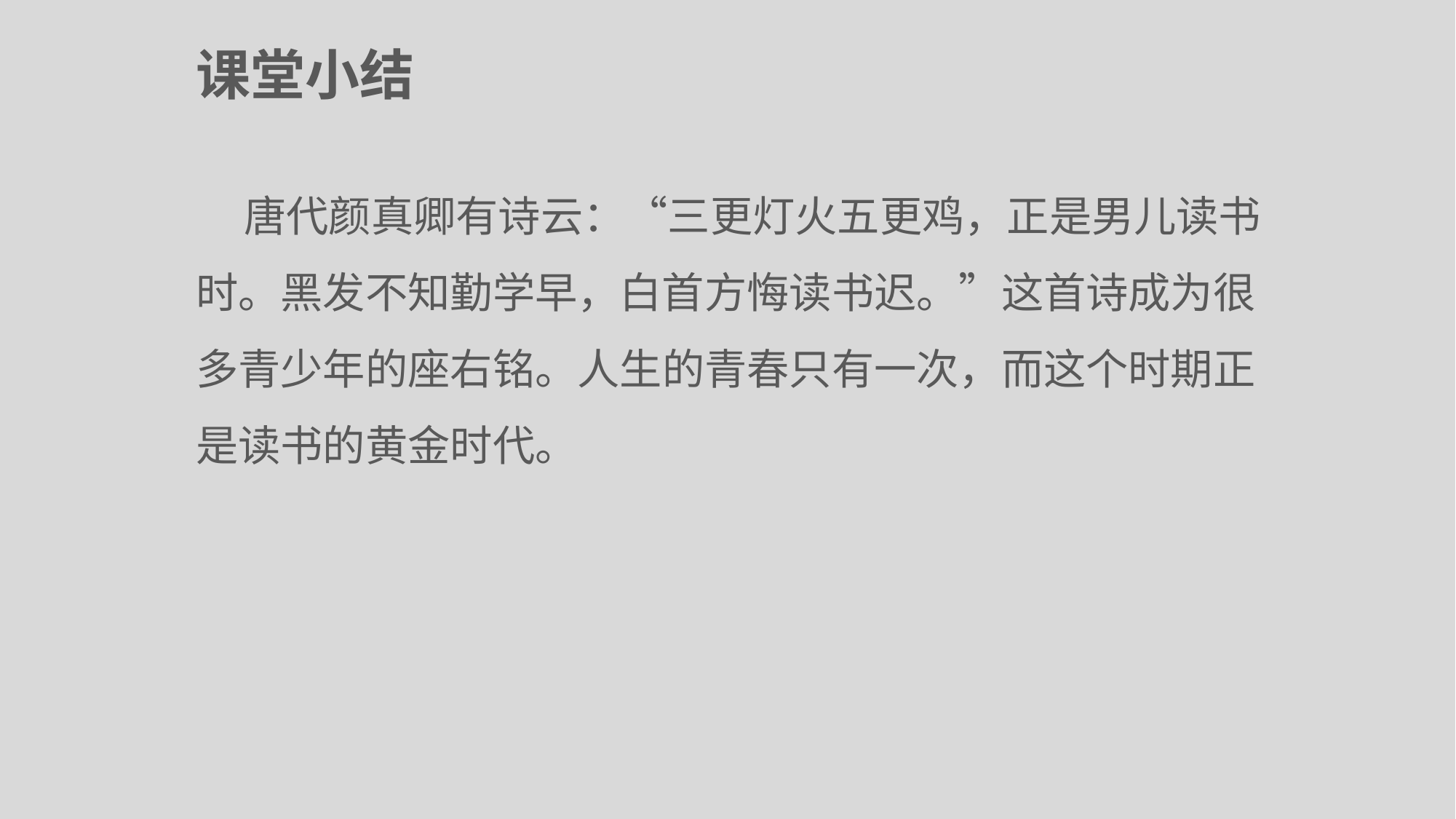

课堂小结
    唐代颜真卿有诗云：“三更灯火五更鸡，正是男儿读书时。黑发不知勤学早，白首方悔读书迟。”这首诗成为很多青少年的座右铭。人生的青春只有一次，而这个时期正是读书的黄金时代。